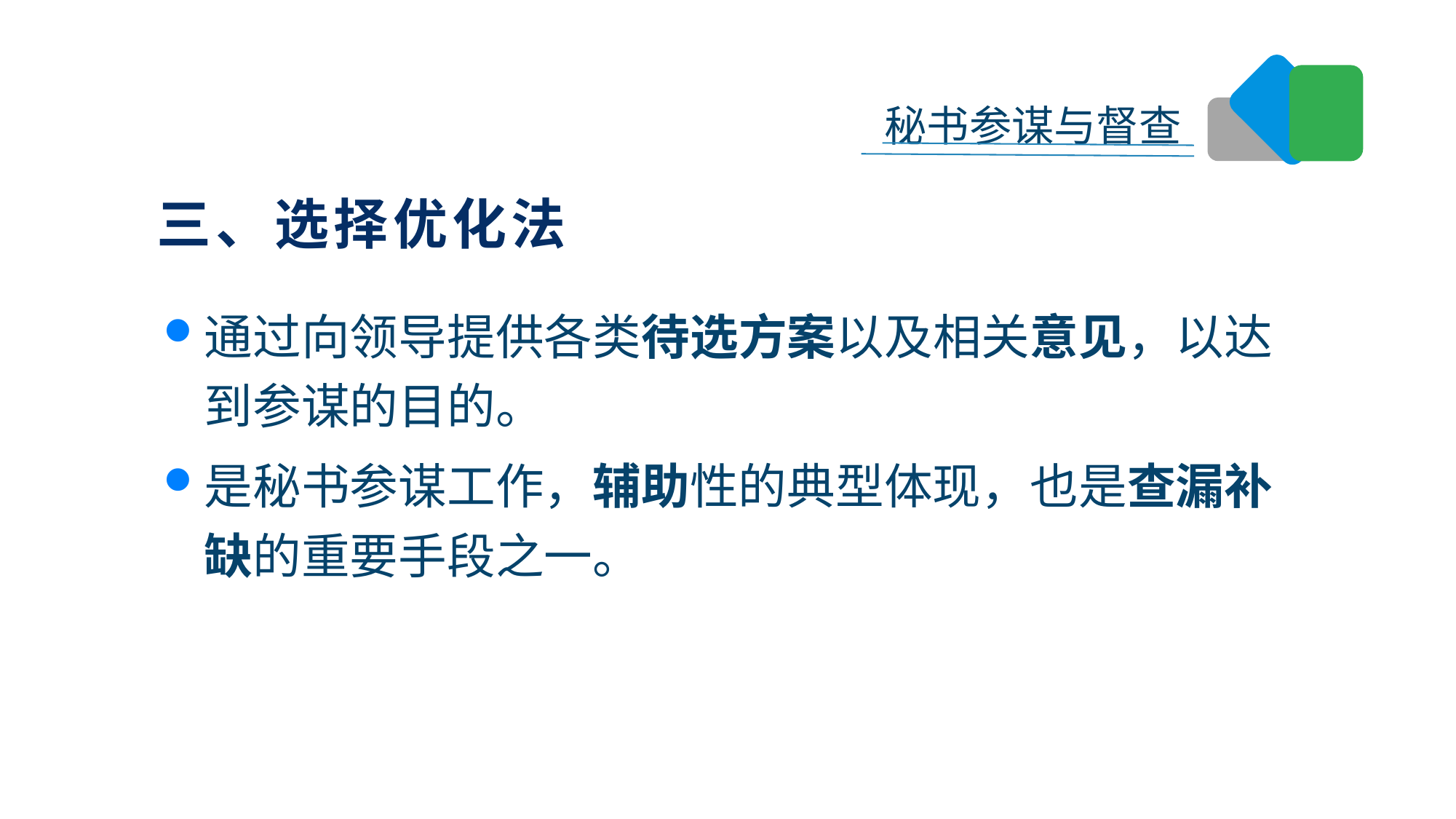

三、选择优化法
通过向领导提供各类待选方案以及相关意见，以达到参谋的目的。
是秘书参谋工作，辅助性的典型体现，也是查漏补缺的重要手段之一。